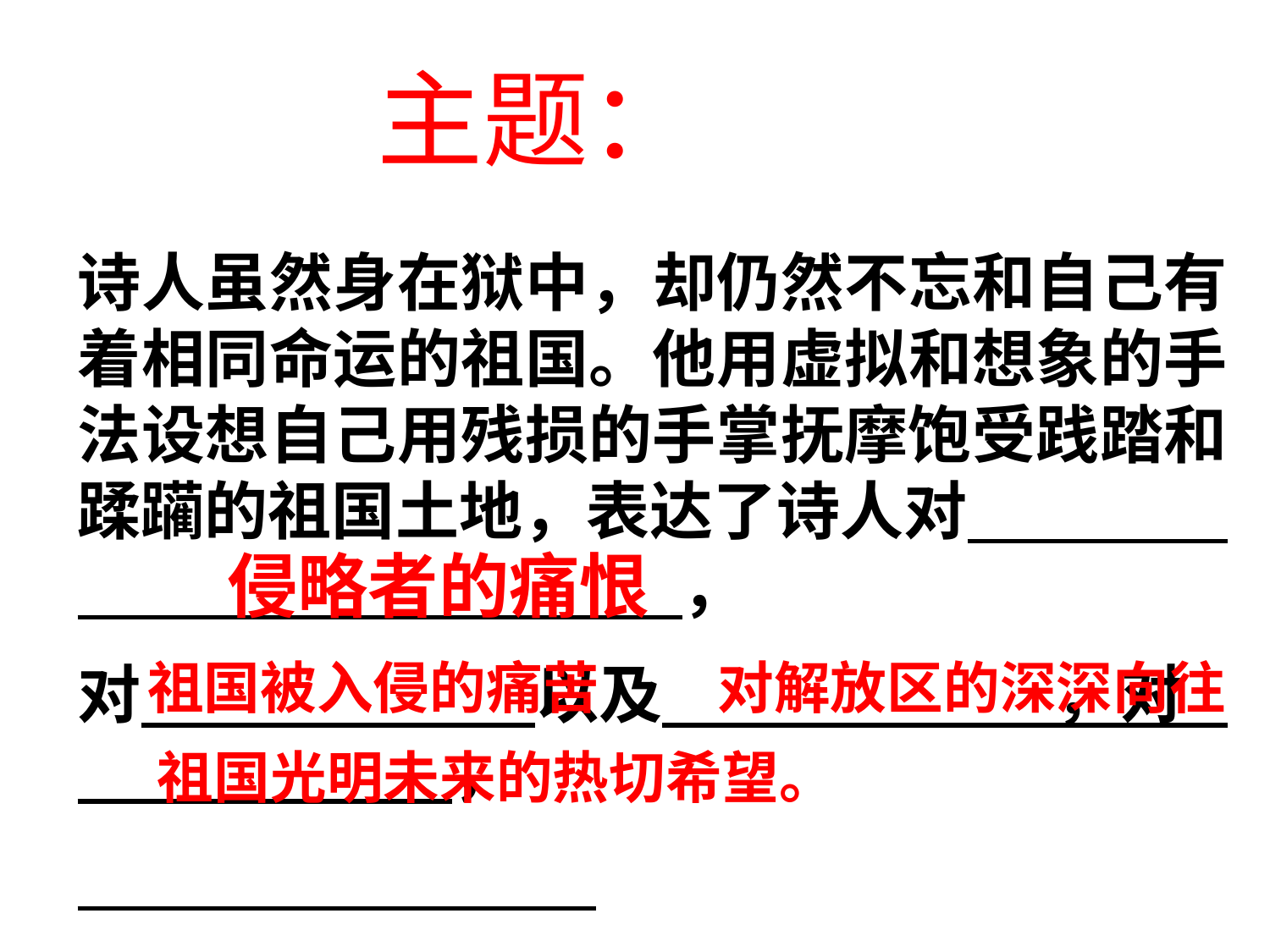

主题：
诗人虽然身在狱中，却仍然不忘和自己有着相同命运的祖国。他用虚拟和想象的手法设想自己用残损的手掌抚摩饱受践踏和蹂躏的祖国土地，表达了诗人对                                                             ，
对                           以及                           ，对                              ，

侵略者的痛恨
祖国被入侵的痛苦
对解放区的深深向往
祖国光明未来的热切希望。